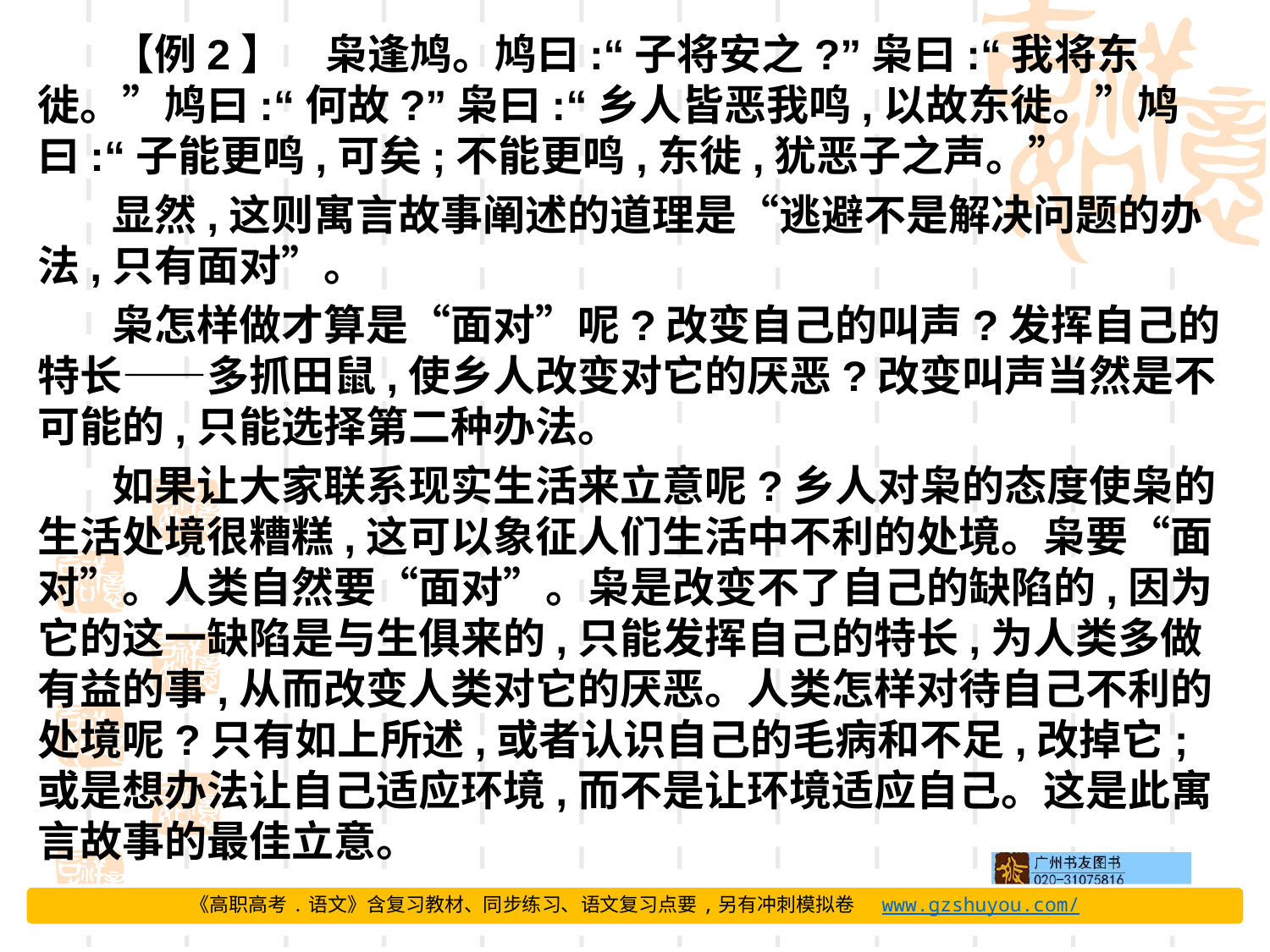

【例2】　枭逢鸠。鸠曰:“子将安之?”枭曰:“我将东徙。”鸠曰:“何故?”枭曰:“乡人皆恶我鸣,以故东徙。”鸠曰:“子能更鸣,可矣;不能更鸣,东徙,犹恶子之声。”
显然,这则寓言故事阐述的道理是“逃避不是解决问题的办法,只有面对”。
枭怎样做才算是“面对”呢?改变自己的叫声?发挥自己的特长——多抓田鼠,使乡人改变对它的厌恶?改变叫声当然是不可能的,只能选择第二种办法。
如果让大家联系现实生活来立意呢?乡人对枭的态度使枭的生活处境很糟糕,这可以象征人们生活中不利的处境。枭要“面对”。人类自然要“面对”。枭是改变不了自己的缺陷的,因为它的这一缺陷是与生俱来的,只能发挥自己的特长,为人类多做有益的事,从而改变人类对它的厌恶。人类怎样对待自己不利的处境呢?只有如上所述,或者认识自己的毛病和不足,改掉它;或是想办法让自己适应环境,而不是让环境适应自己。这是此寓言故事的最佳立意。